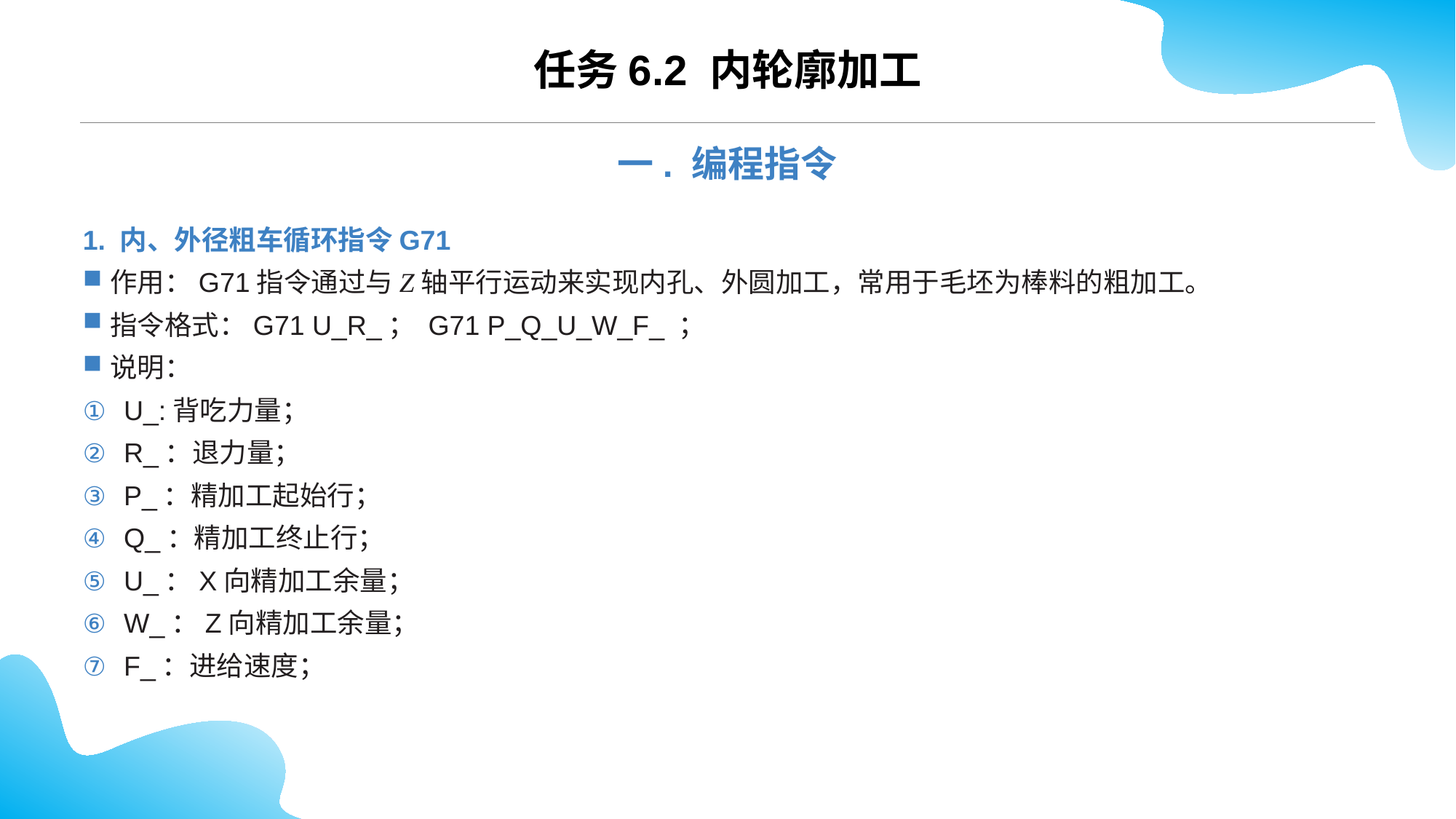

CONTENTS
任务6.2 内轮廓加工
一. 编程指令
1. 内、外径粗车循环指令G71
作用：G71指令通过与Z轴平行运动来实现内孔、外圆加工，常用于毛坯为棒料的粗加工。
指令格式：G71 U_R_； G71 P_Q_U_W_F_ ；
说明：
U_:背吃力量；
R_：退力量；
P_：精加工起始行；
Q_：精加工终止行；
U_：X向精加工余量；
W_：Z向精加工余量；
F_：进给速度；